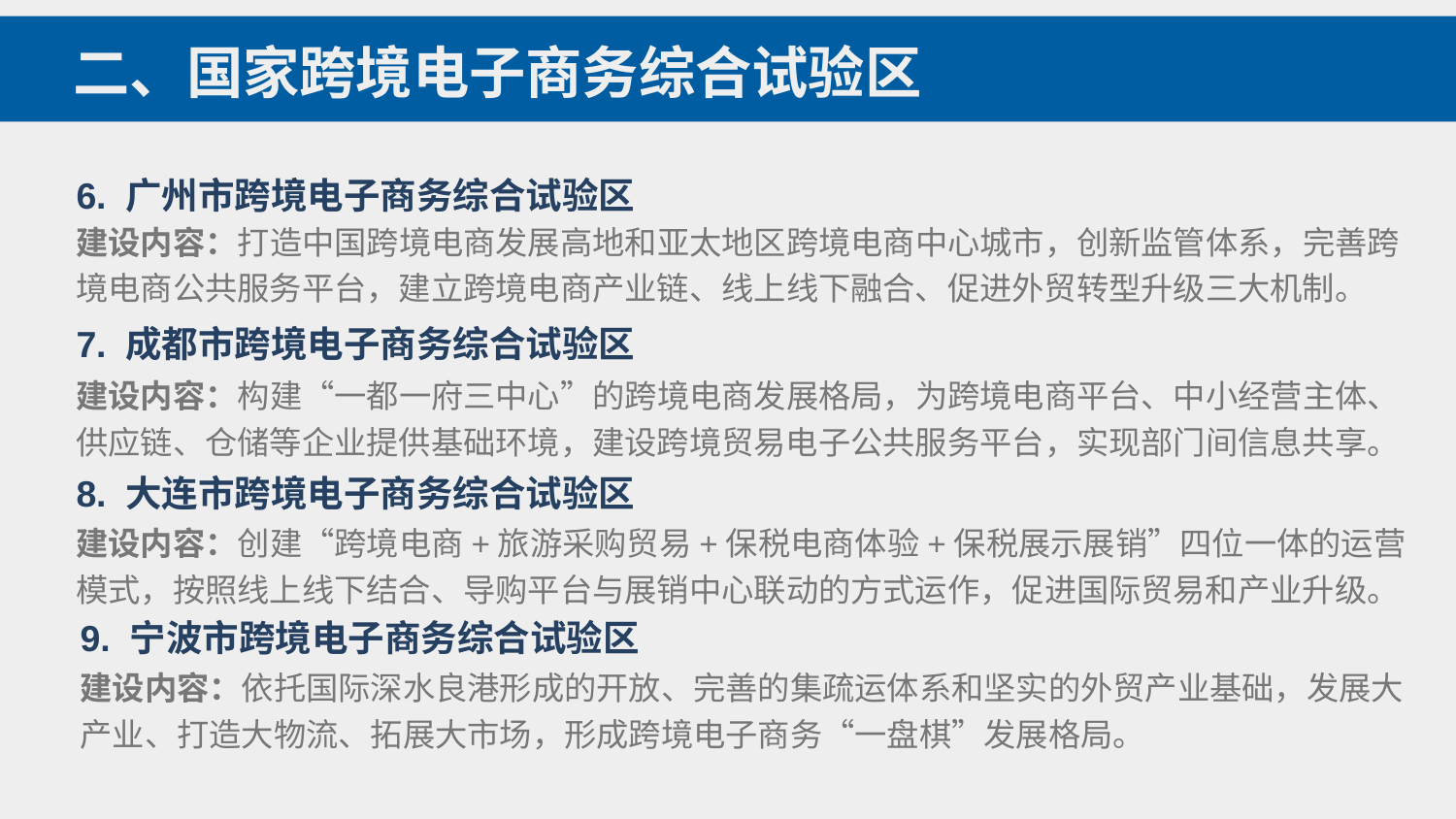

二、国家跨境电子商务综合试验区
6. 广州市跨境电子商务综合试验区
建设内容：打造中国跨境电商发展高地和亚太地区跨境电商中心城市，创新监管体系，完善跨境电商公共服务平台，建立跨境电商产业链、线上线下融合、促进外贸转型升级三大机制。
7. 成都市跨境电子商务综合试验区
建设内容：构建“一都一府三中心”的跨境电商发展格局，为跨境电商平台、中小经营主体、供应链、仓储等企业提供基础环境，建设跨境贸易电子公共服务平台，实现部门间信息共享。
8. 大连市跨境电子商务综合试验区
建设内容：创建“跨境电商+旅游采购贸易+保税电商体验+保税展示展销”四位一体的运营模式，按照线上线下结合、导购平台与展销中心联动的方式运作，促进国际贸易和产业升级。
9. 宁波市跨境电子商务综合试验区
建设内容：依托国际深水良港形成的开放、完善的集疏运体系和坚实的外贸产业基础，发展大产业、打造大物流、拓展大市场，形成跨境电子商务“一盘棋”发展格局。